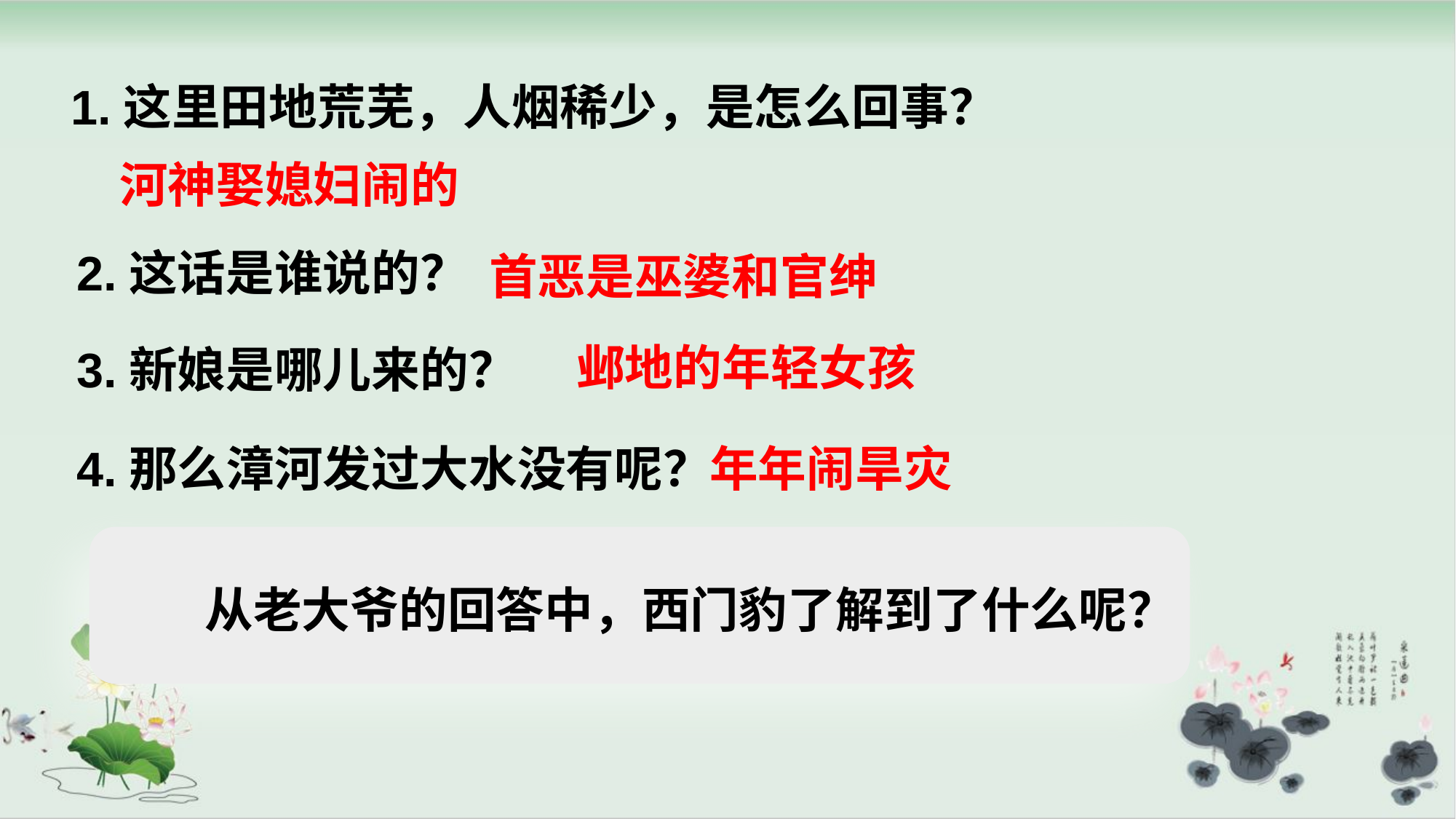

1.这里田地荒芜，人烟稀少，是怎么回事？
河神娶媳妇闹的
2.这话是谁说的？
首恶是巫婆和官绅
邺地的年轻女孩
3.新娘是哪儿来的？
年年闹旱灾
4.那么漳河发过大水没有呢？
　　从老大爷的回答中，西门豹了解到了什么呢？